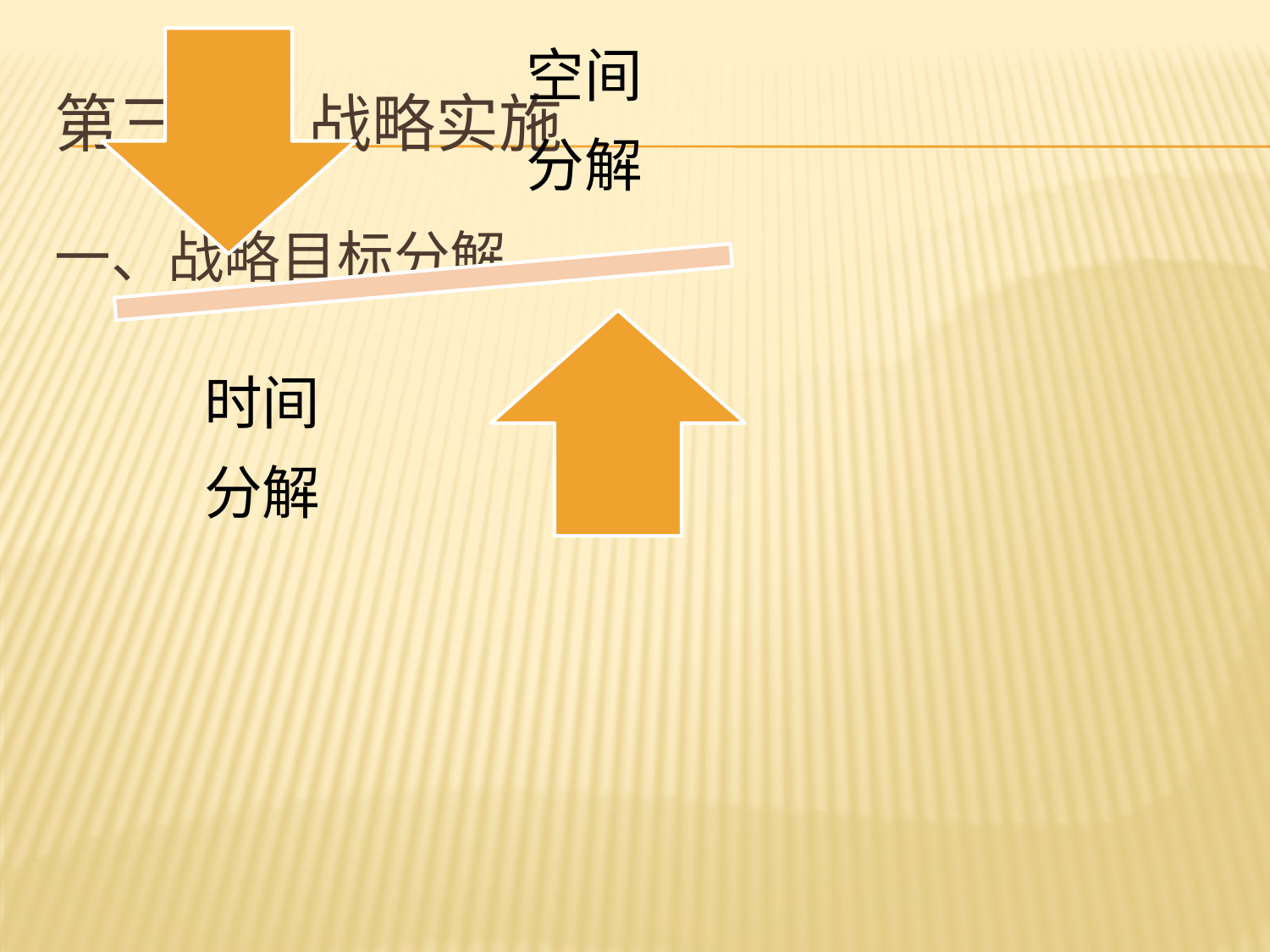

# 第三节　战略实施
一、战略目标分解

空间
分解
时间
分解